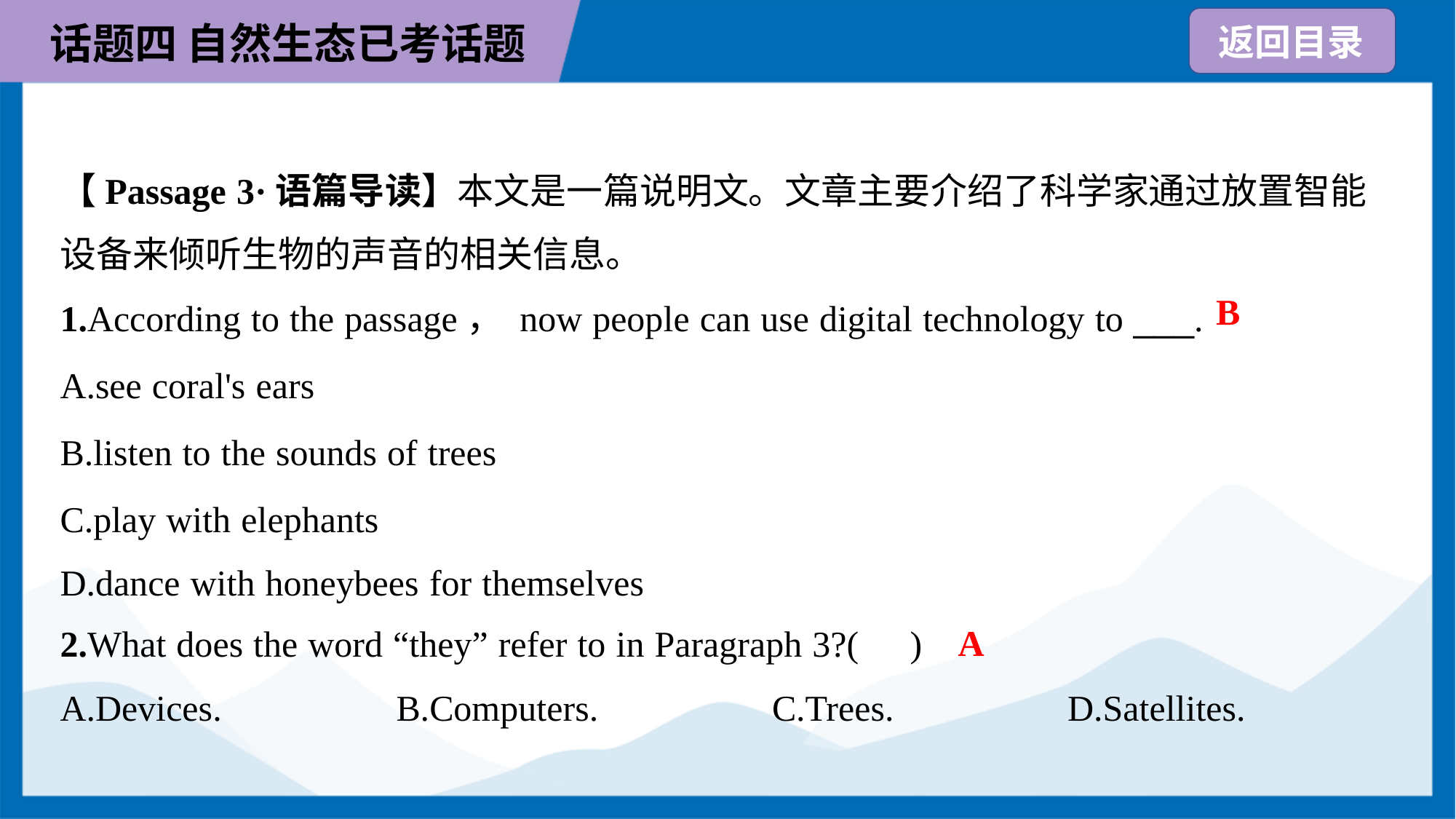

【Passage 3·语篇导读】本文是一篇说明文。文章主要介绍了科学家通过放置智能
设备来倾听生物的声音的相关信息。
B
1.According to the passage， now people can use digital technology to ___.
A.see coral's ears
B.listen to the sounds of trees
C.play with elephants
D.dance with honeybees for themselves
A
2.What does the word “they” refer to in Paragraph 3?(     )
A.Devices.	B.Computers.	C.Trees.	D.Satellites.